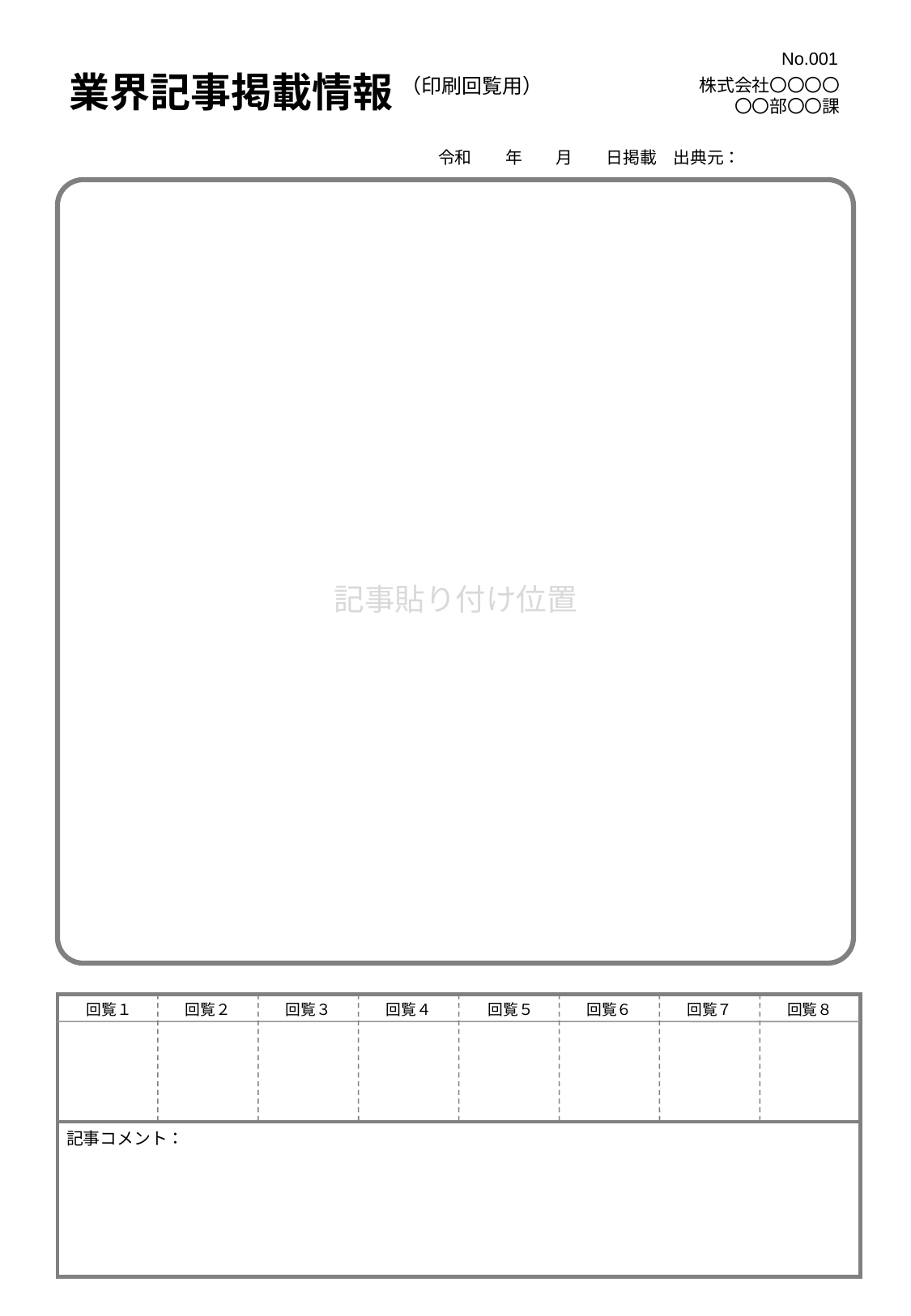

No.001
業界記事掲載情報
（印刷回覧用）
株式会社〇〇〇〇
〇〇部〇〇課
令和　　年　　月　　日掲載　出典元：

記事貼り付け位置

回覧１

回覧２

回覧３

回覧４

回覧５

回覧６

回覧７

回覧８

記事コメント：